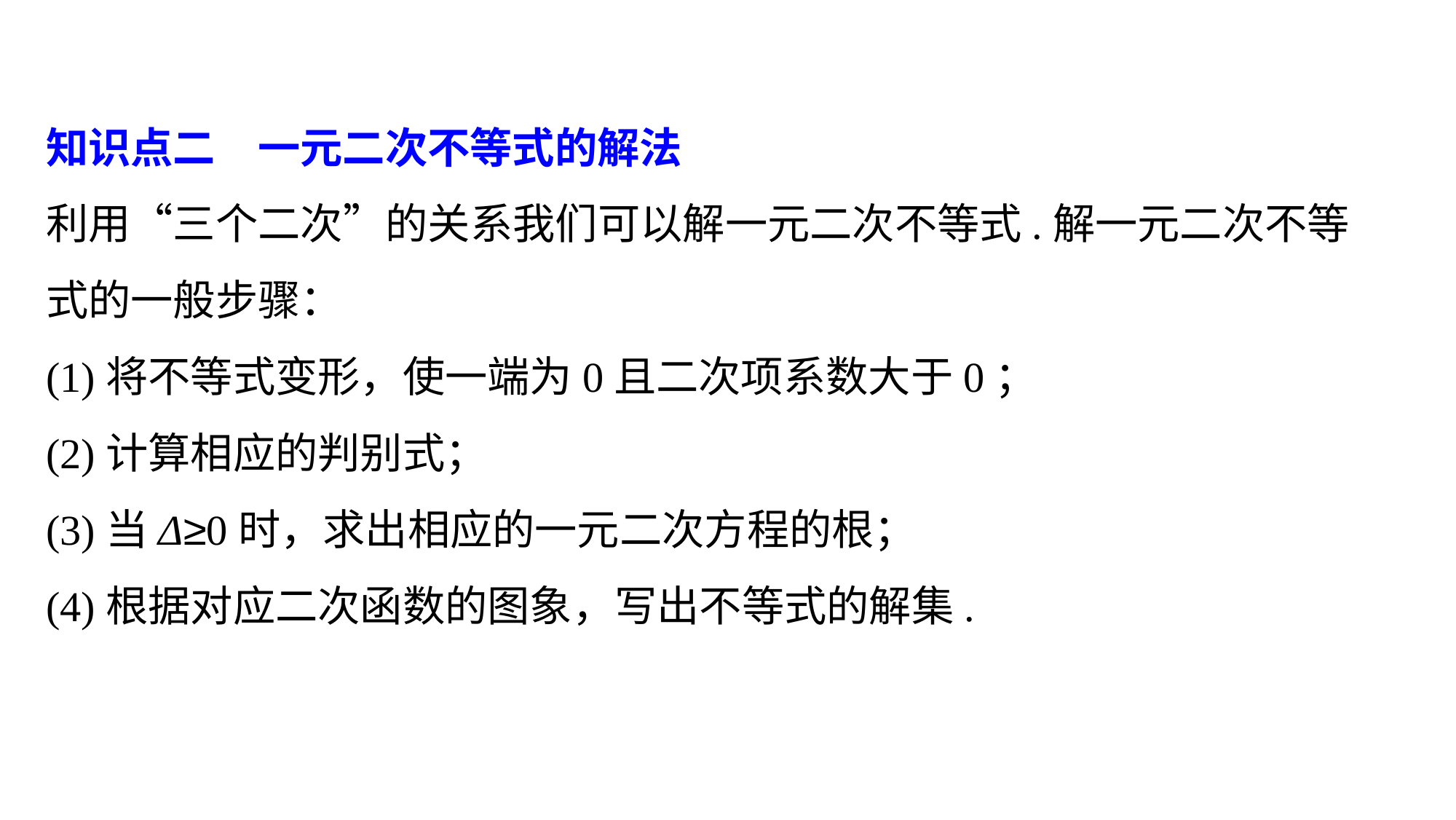

知识点二　一元二次不等式的解法
利用“三个二次”的关系我们可以解一元二次不等式.解一元二次不等式的一般步骤：
(1)将不等式变形，使一端为0且二次项系数大于0；
(2)计算相应的判别式；
(3)当Δ≥0时，求出相应的一元二次方程的根；
(4)根据对应二次函数的图象，写出不等式的解集.